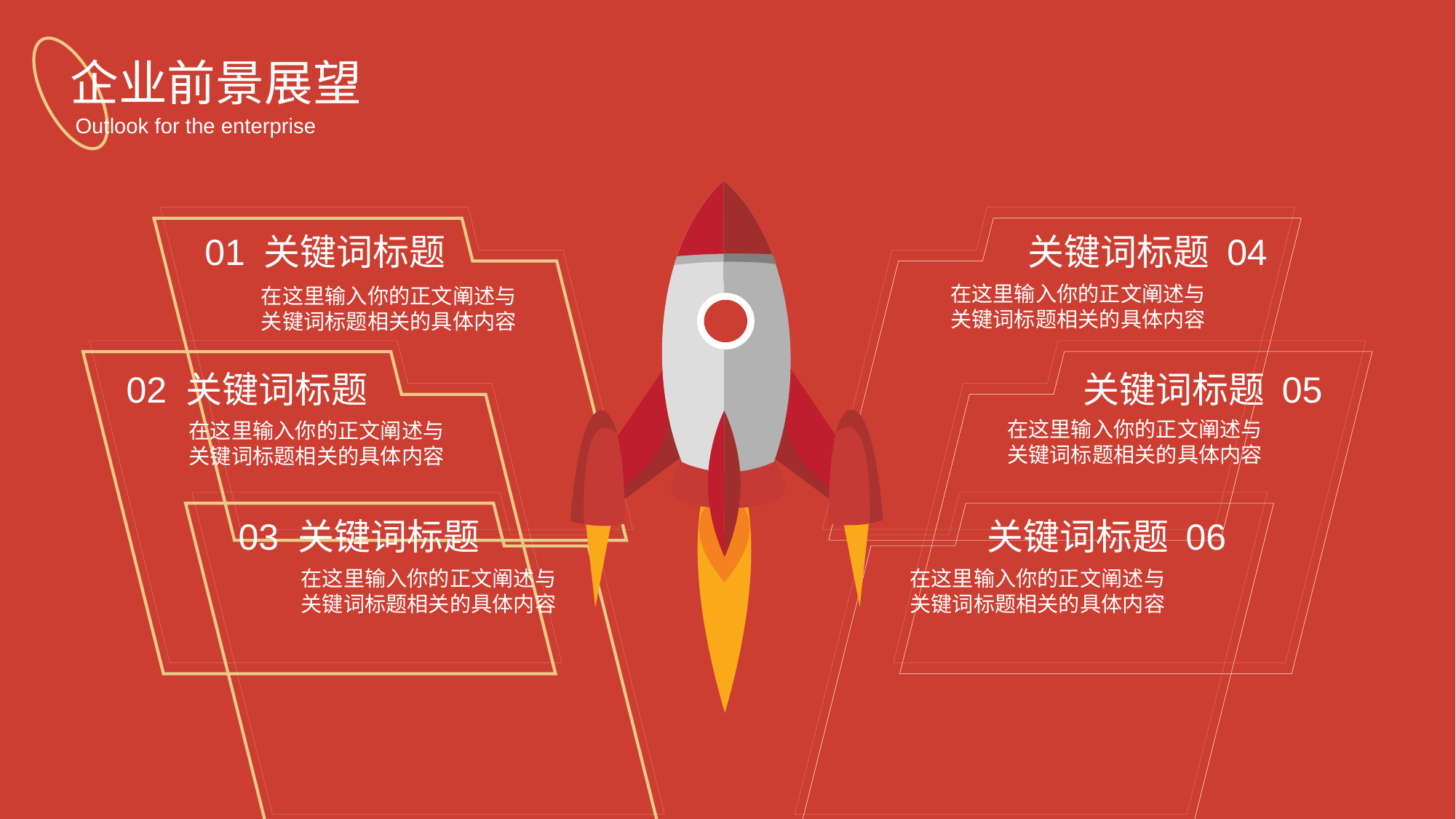

企业前景展望
Outlook for the enterprise

01 关键词标题
在这里输入你的正文阐述与关键词标题相关的具体内容

关键词标题 04
在这里输入你的正文阐述与关键词标题相关的具体内容

02 关键词标题
在这里输入你的正文阐述与关键词标题相关的具体内容

关键词标题 05
在这里输入你的正文阐述与关键词标题相关的具体内容

03 关键词标题
在这里输入你的正文阐述与关键词标题相关的具体内容

关键词标题 06
在这里输入你的正文阐述与关键词标题相关的具体内容